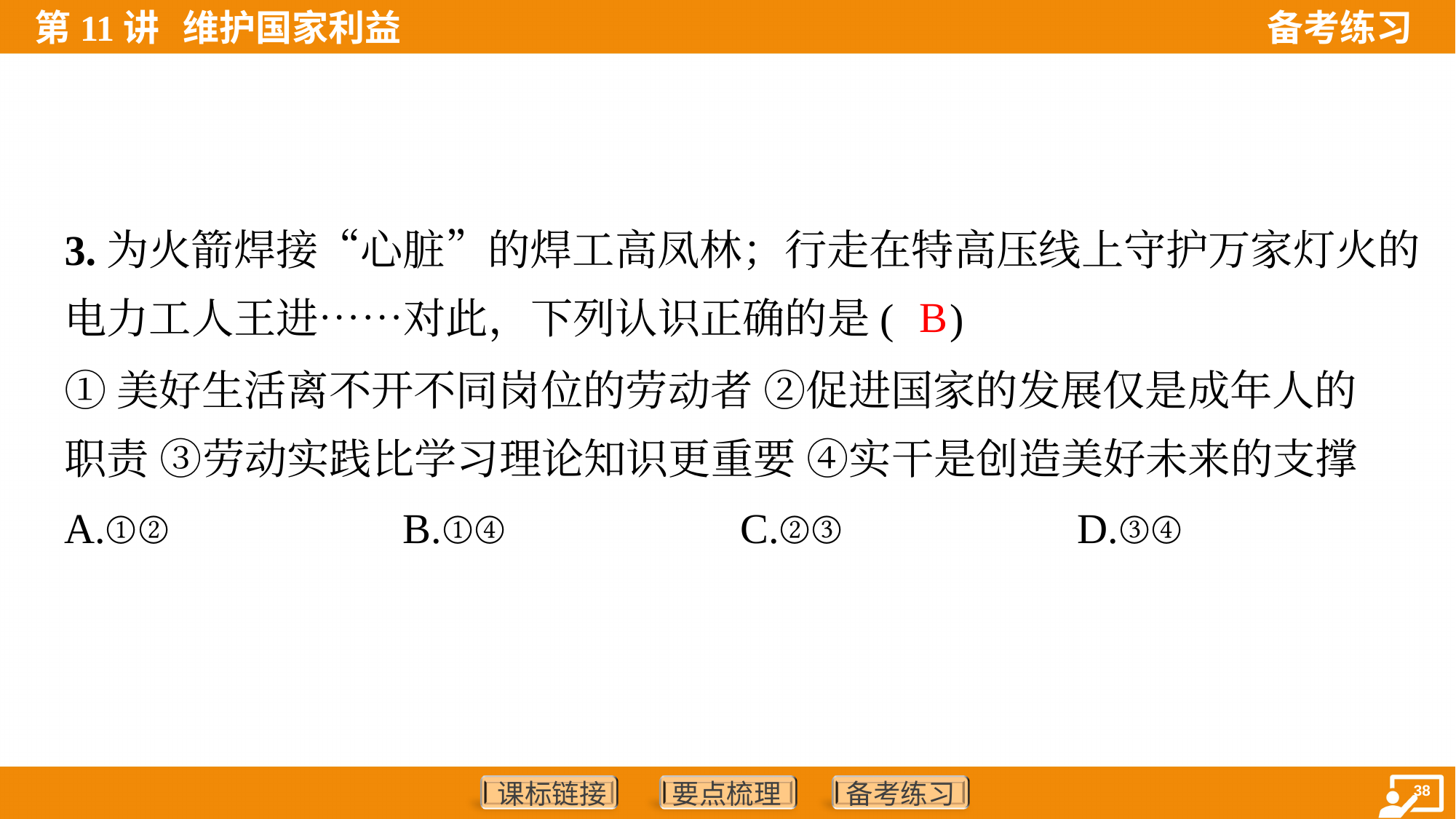

3.为火箭焊接“心脏”的焊工高凤林；行走在特高压线上守护万家灯火的
电力工人王进……对此，下列认识正确的是(     )
B
①美好生活离不开不同岗位的劳动者 ②促进国家的发展仅是成年人的
职责 ③劳动实践比学习理论知识更重要 ④实干是创造美好未来的支撑
A.①②	B.①④	C.②③	D.③④